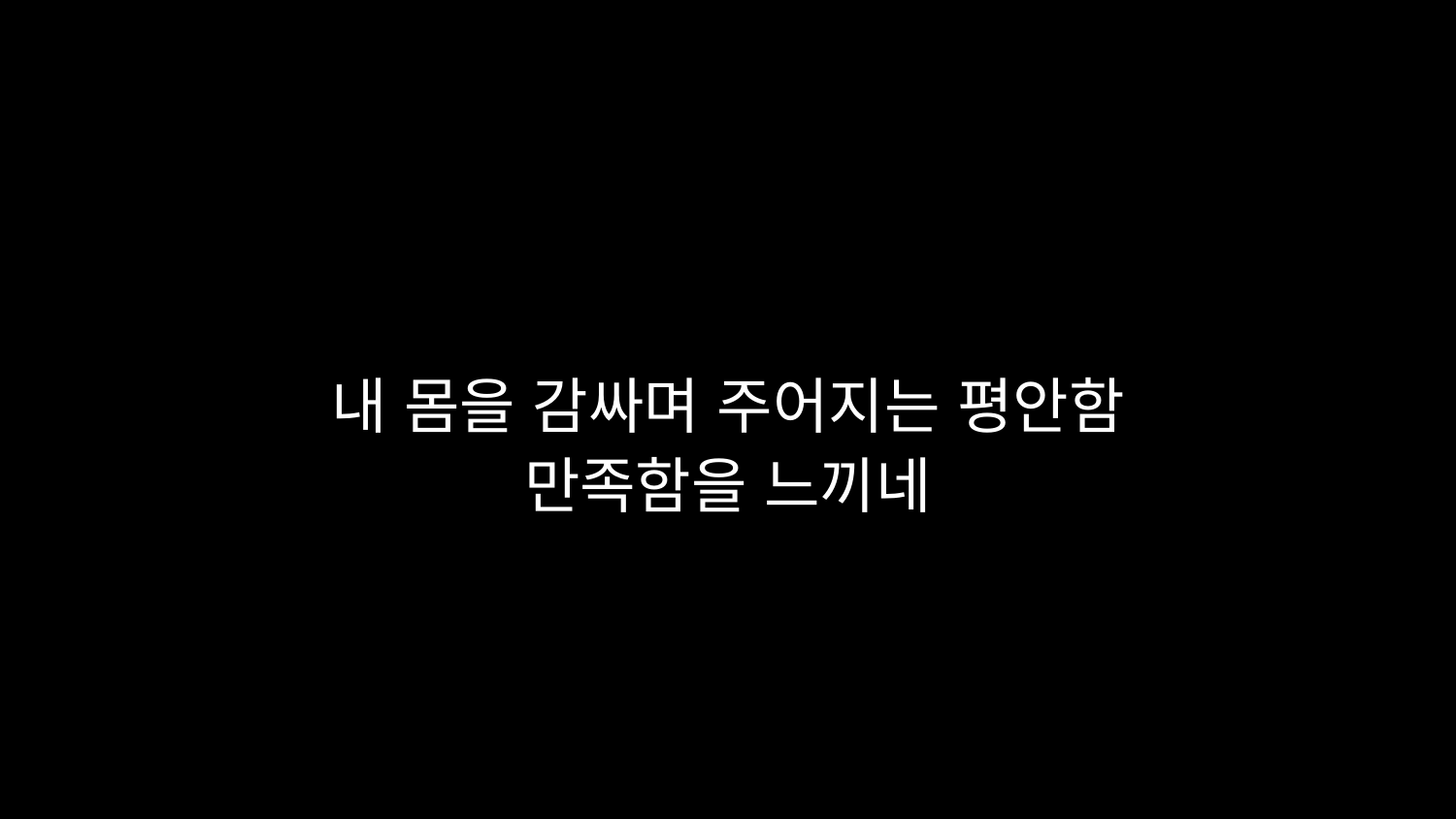

# 내 몸을 감싸며 주어지는 평안함 만족함을 느끼네